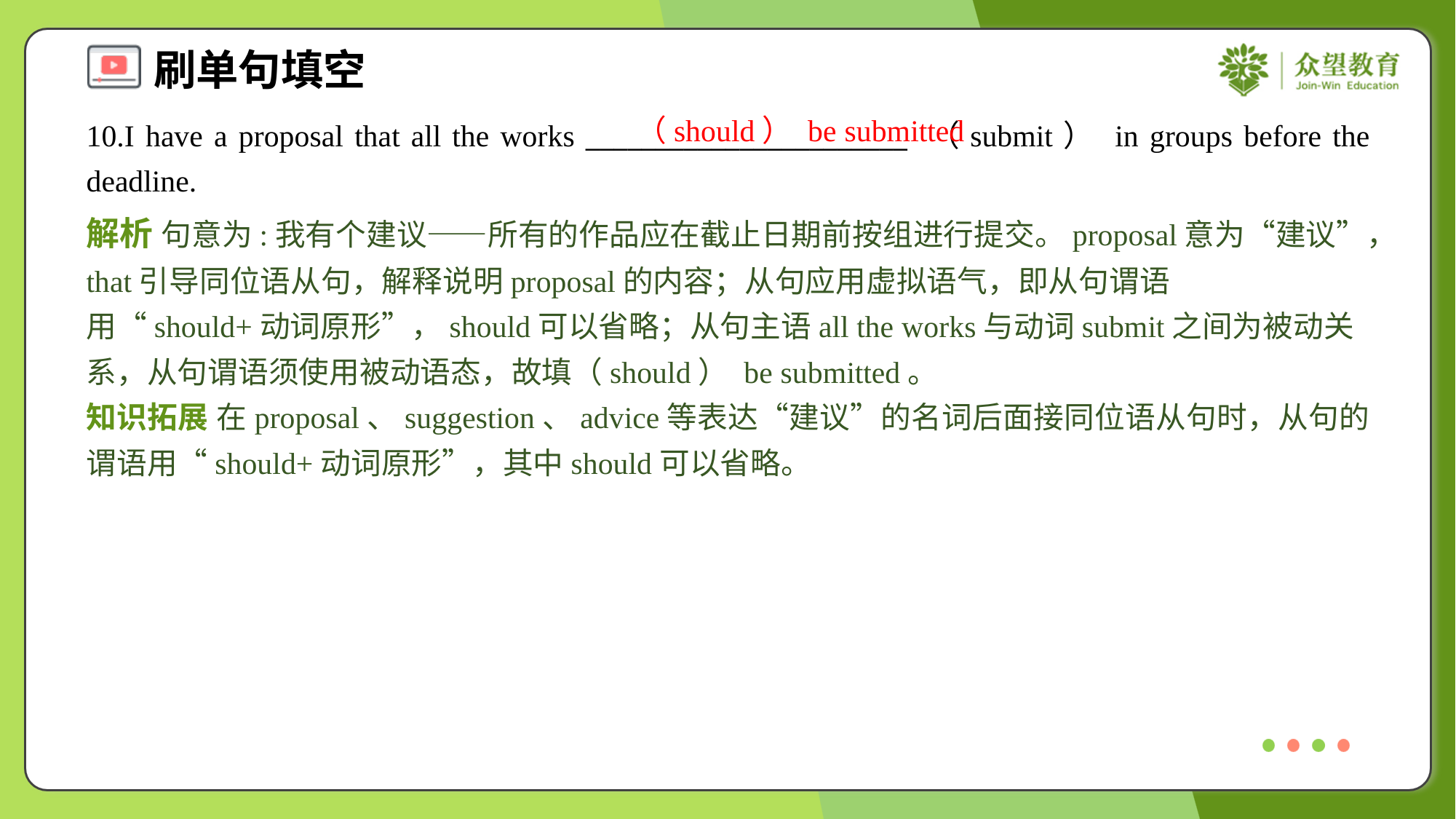

（should） be submitted
10.I have a proposal that all the works _______________________ （submit） in groups before the deadline.
解析 句意为:我有个建议——所有的作品应在截止日期前按组进行提交。proposal意为“建议”，that引导同位语从句，解释说明proposal的内容；从句应用虚拟语气，即从句谓语用“should+动词原形”，should可以省略；从句主语all the works与动词submit之间为被动关系，从句谓语须使用被动语态，故填（should） be submitted。
知识拓展 在proposal、suggestion、advice等表达“建议”的名词后面接同位语从句时，从句的谓语用“should+动词原形”，其中should可以省略。